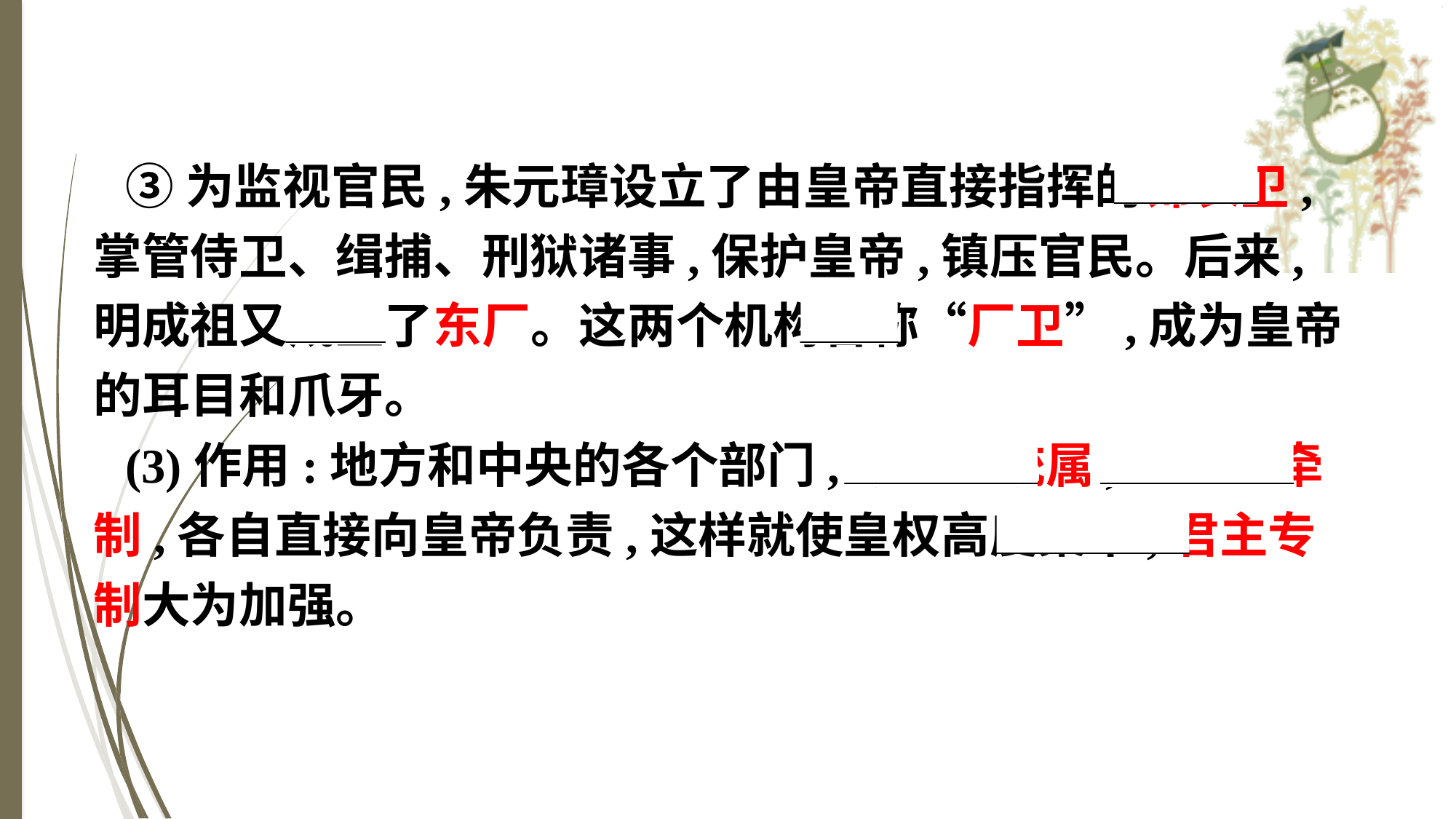

③为监视官民,朱元璋设立了由皇帝直接指挥的锦衣卫,掌管侍卫、缉捕、刑狱诸事,保护皇帝,镇压官民。后来,明成祖又成立了东厂。这两个机构合称“厂卫”,成为皇帝的耳目和爪牙。
(3)作用:地方和中央的各个部门,既互不统属,又互相牵制,各自直接向皇帝负责,这样就使皇权高度集中,君主专制大为加强。